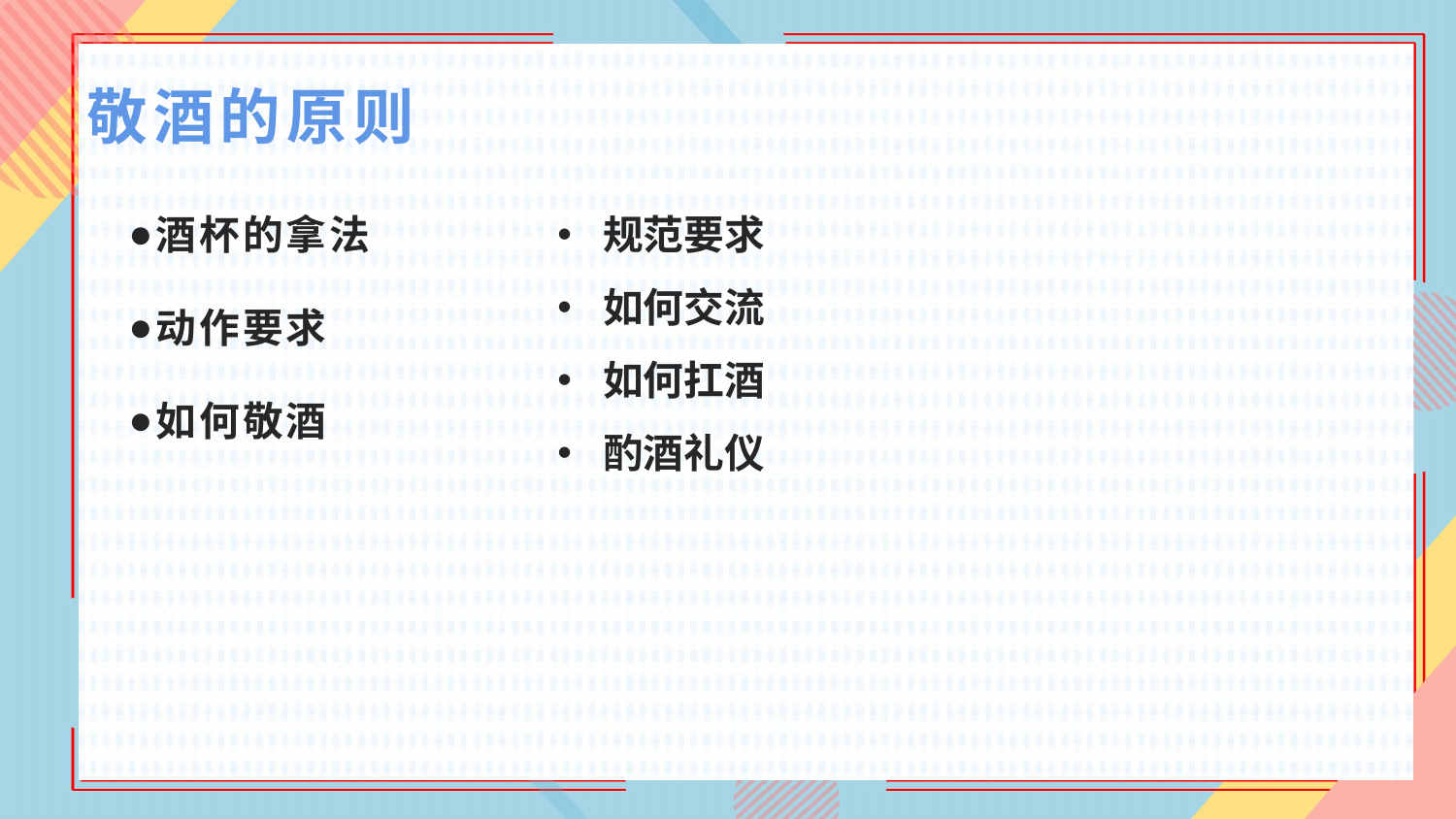

# 敬酒的原则
酒杯的拿法
动作要求
如何敬酒

规范要求
如何交流
如何扛酒
酌酒礼仪